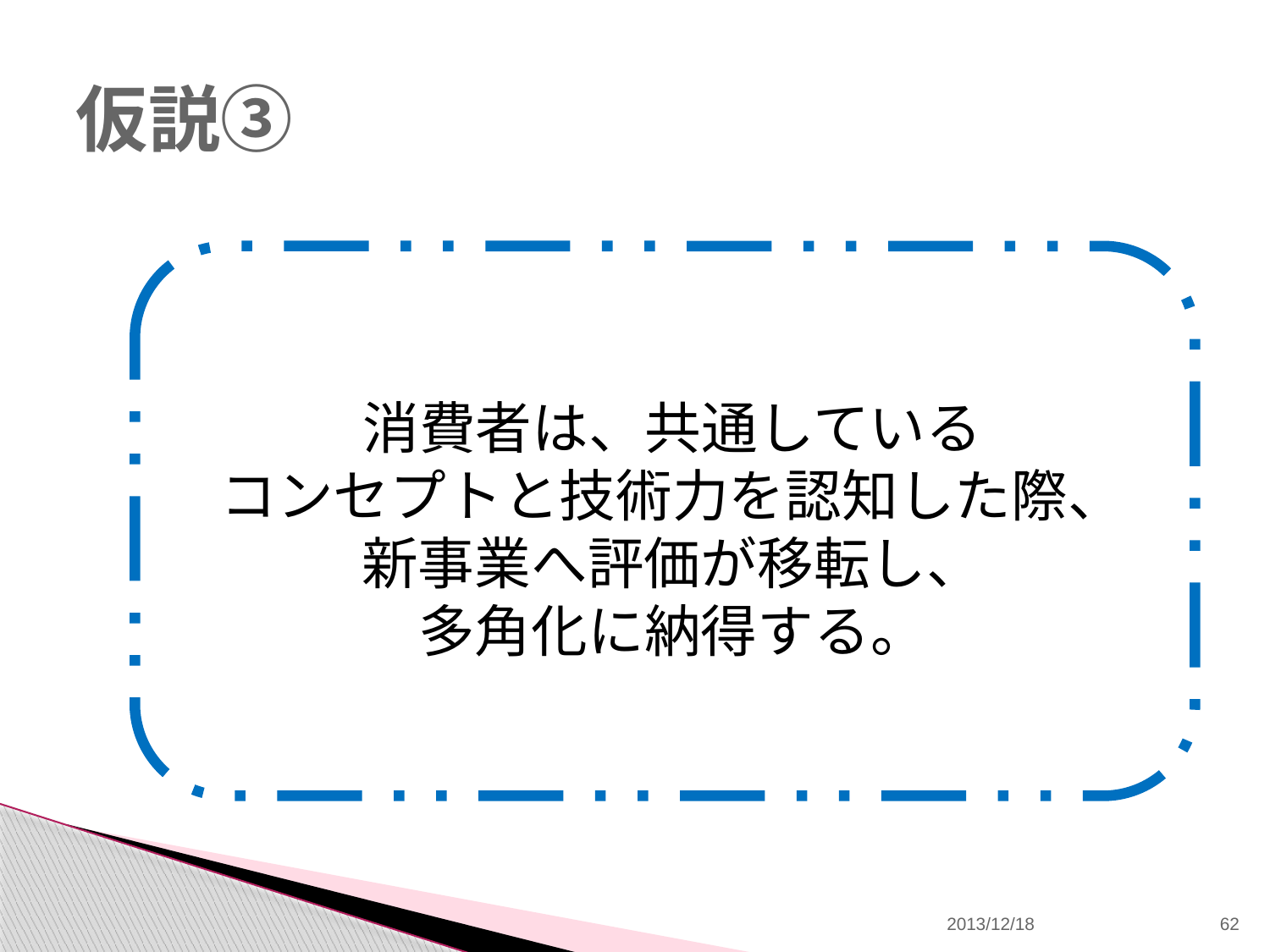

# 仮説③

消費者は、共通している
コンセプトと技術力を認知した際、
新事業へ評価が移転し、
多角化に納得する。
2013/12/18
62